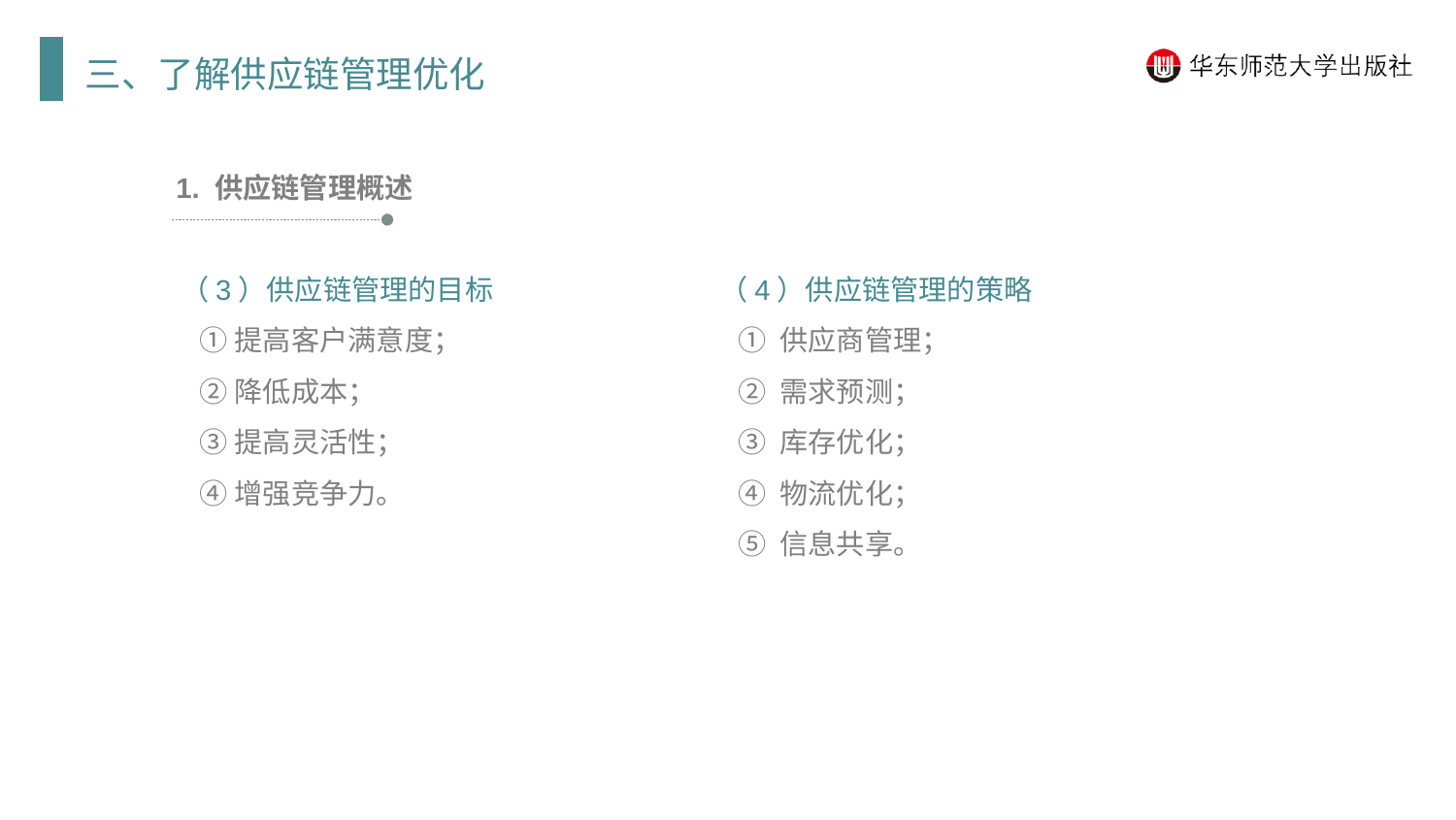

三、了解供应链管理优化
1. 供应链管理概述
（3）供应链管理的目标
   ①提高客户满意度；
   ②降低成本；
   ③提高灵活性；
   ④增强竞争力。

（4）供应链管理的策略
   ① 供应商管理；
   ② 需求预测；
   ③ 库存优化；
   ④ 物流优化；
   ⑤ 信息共享。